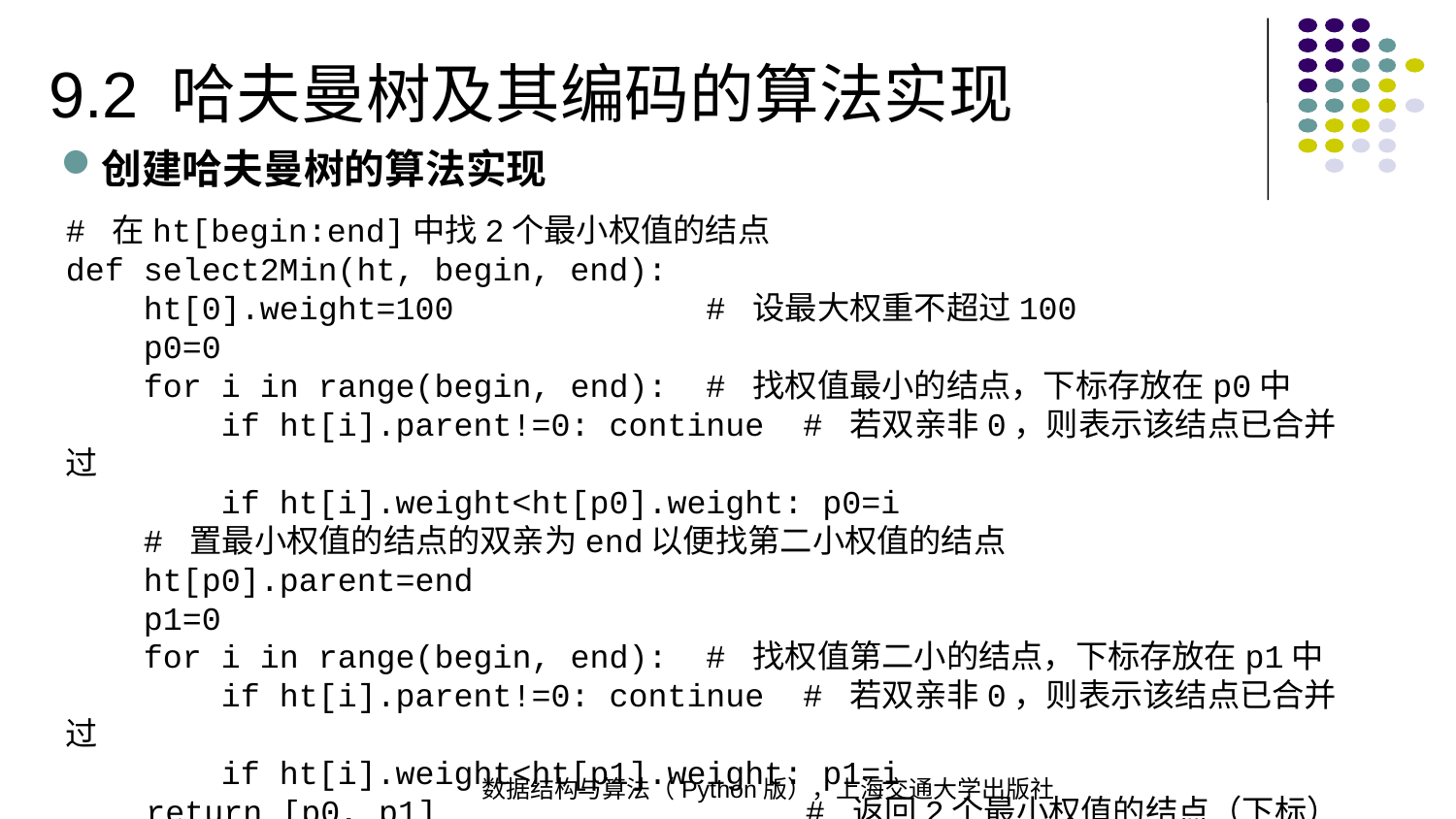

9.2 哈夫曼树及其编码的算法实现
创建哈夫曼树的算法实现
# 在ht[begin:end]中找2个最小权值的结点
def select2Min(ht, begin, end):
    ht[0].weight=100             # 设最大权重不超过100
    p0=0
    for i in range(begin, end):  # 找权值最小的结点，下标存放在p0中
        if ht[i].parent!=0: continue  # 若双亲非0，则表示该结点已合并过
        if ht[i].weight<ht[p0].weight: p0=i
    # 置最小权值的结点的双亲为end以便找第二小权值的结点
    ht[p0].parent=end
    p1=0
    for i in range(begin, end):  # 找权值第二小的结点，下标存放在p1中
        if ht[i].parent!=0: continue  # 若双亲非0，则表示该结点已合并过
        if ht[i].weight<ht[p1].weight: p1=i
          return [p0, p1]                   # 返回2个最小权值的结点（下标）